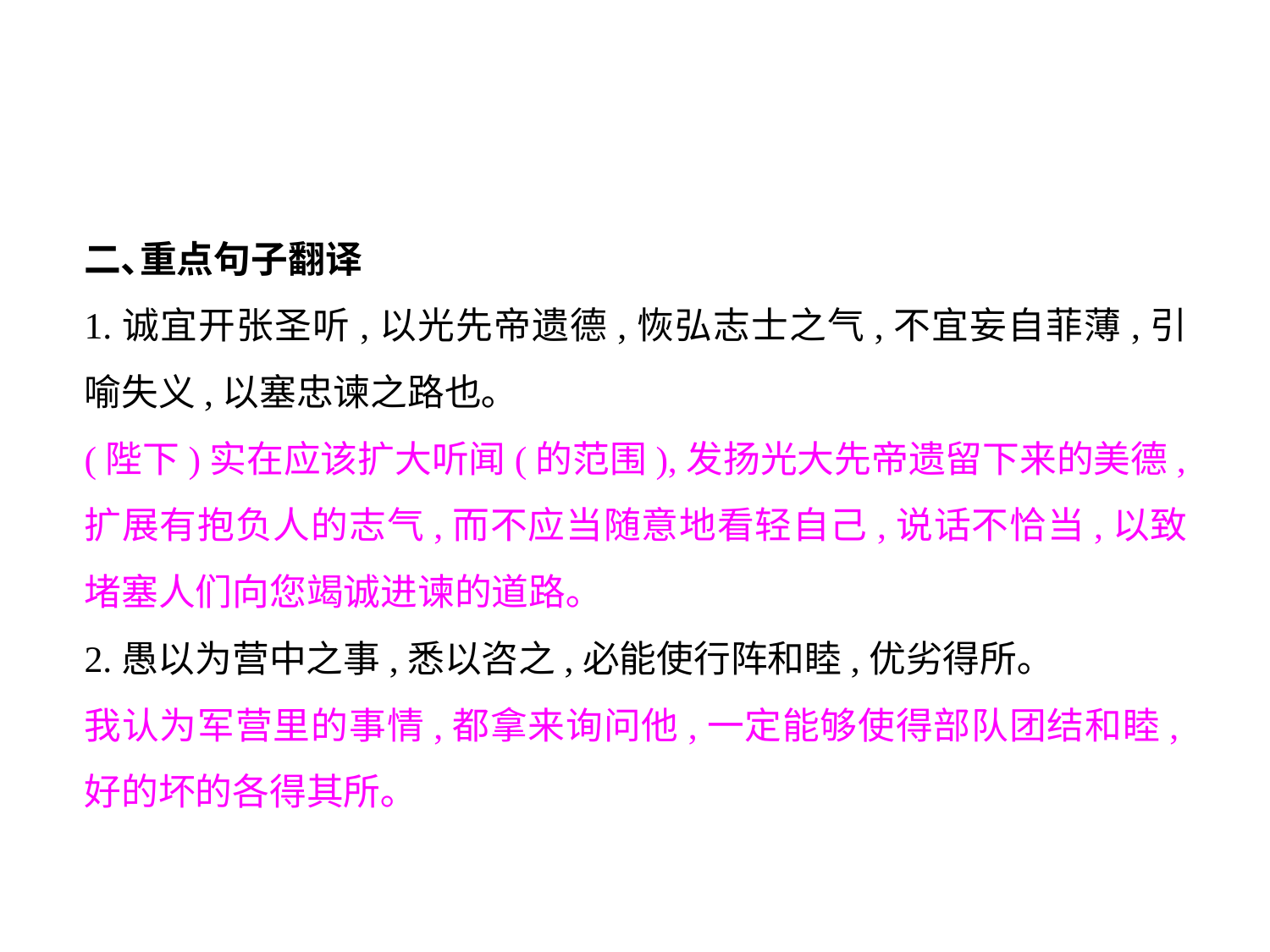

二､重点句子翻译
1.诚宜开张圣听,以光先帝遗德,恢弘志士之气,不宜妄自菲薄,引喻失义,以塞忠谏之路也｡
(陛下)实在应该扩大听闻(的范围),发扬光大先帝遗留下来的美德,扩展有抱负人的志气,而不应当随意地看轻自己,说话不恰当,以致堵塞人们向您竭诚进谏的道路｡
2.愚以为营中之事,悉以咨之,必能使行阵和睦,优劣得所｡
我认为军营里的事情,都拿来询问他,一定能够使得部队团结和睦,好的坏的各得其所｡